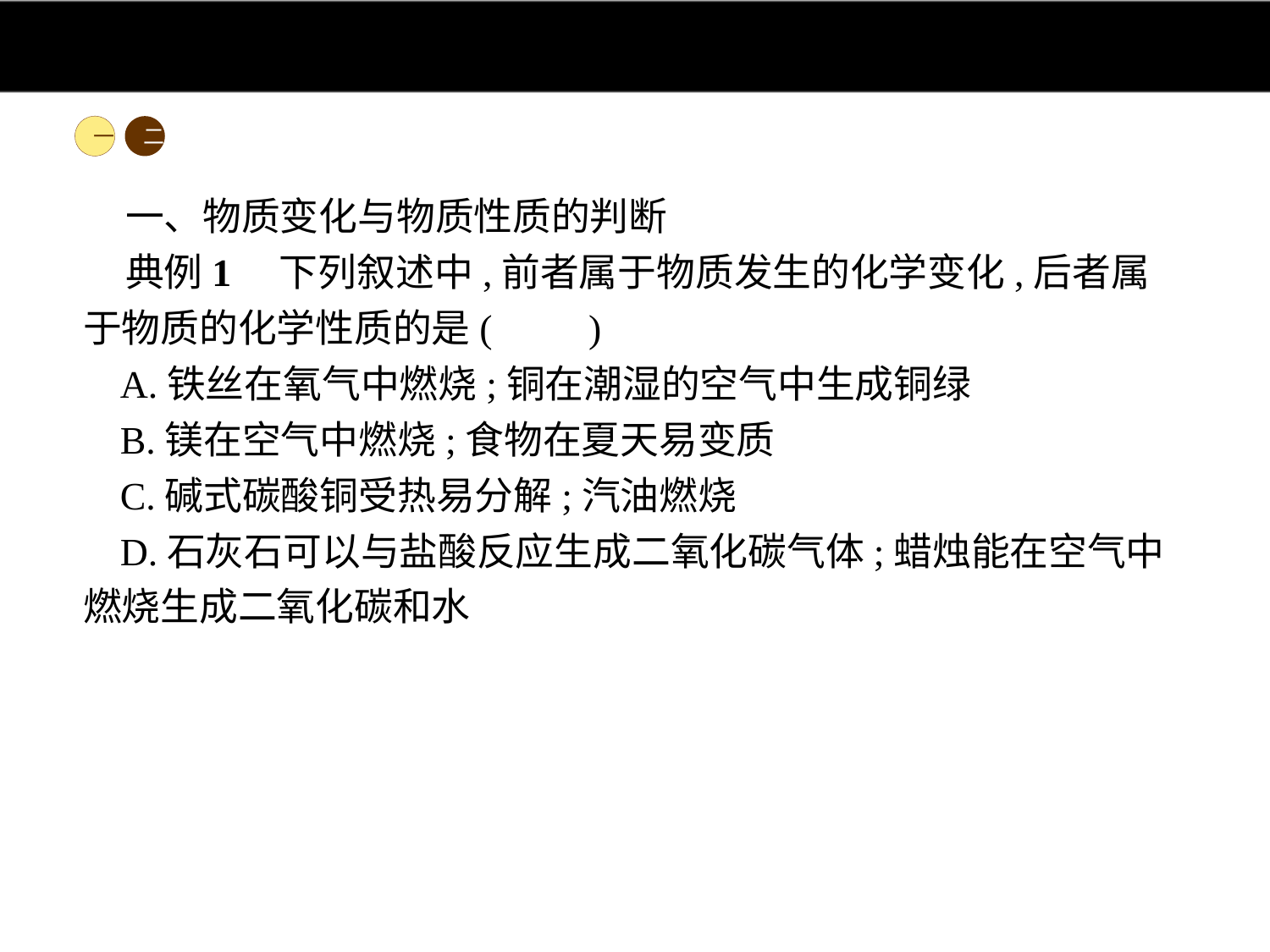

一
二
一、物质变化与物质性质的判断
典例1　下列叙述中,前者属于物质发生的化学变化,后者属于物质的化学性质的是(　　)
A.铁丝在氧气中燃烧;铜在潮湿的空气中生成铜绿
B.镁在空气中燃烧;食物在夏天易变质
C.碱式碳酸铜受热易分解;汽油燃烧
D.石灰石可以与盐酸反应生成二氧化碳气体;蜡烛能在空气中燃烧生成二氧化碳和水
解析:A项中两者均属于物质发生的化学变化;C项中前者属于物质的化学性质,后者属于物质发生的化学变化;D项中两者均属于物质的化学性质。
答案:B